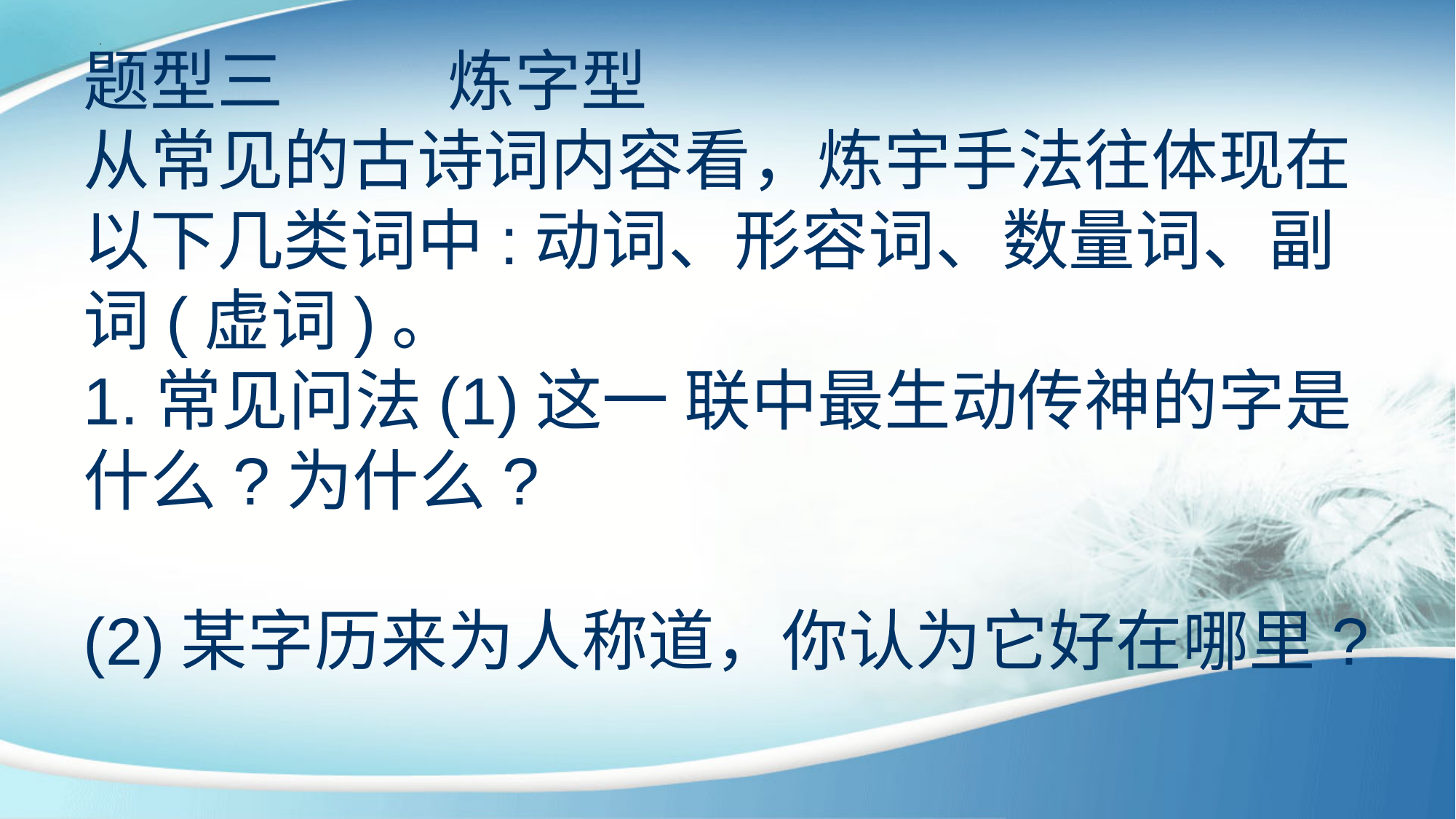

题型三           炼字型
从常见的古诗词内容看，炼宇手法往体现在以下几类词中:动词、形容词、数量词、副词(虚词)。
1.常见问法(1)这一 联中最生动传神的字是什么?为什么?
(2)某字历来为人称道，你认为它好在哪里?